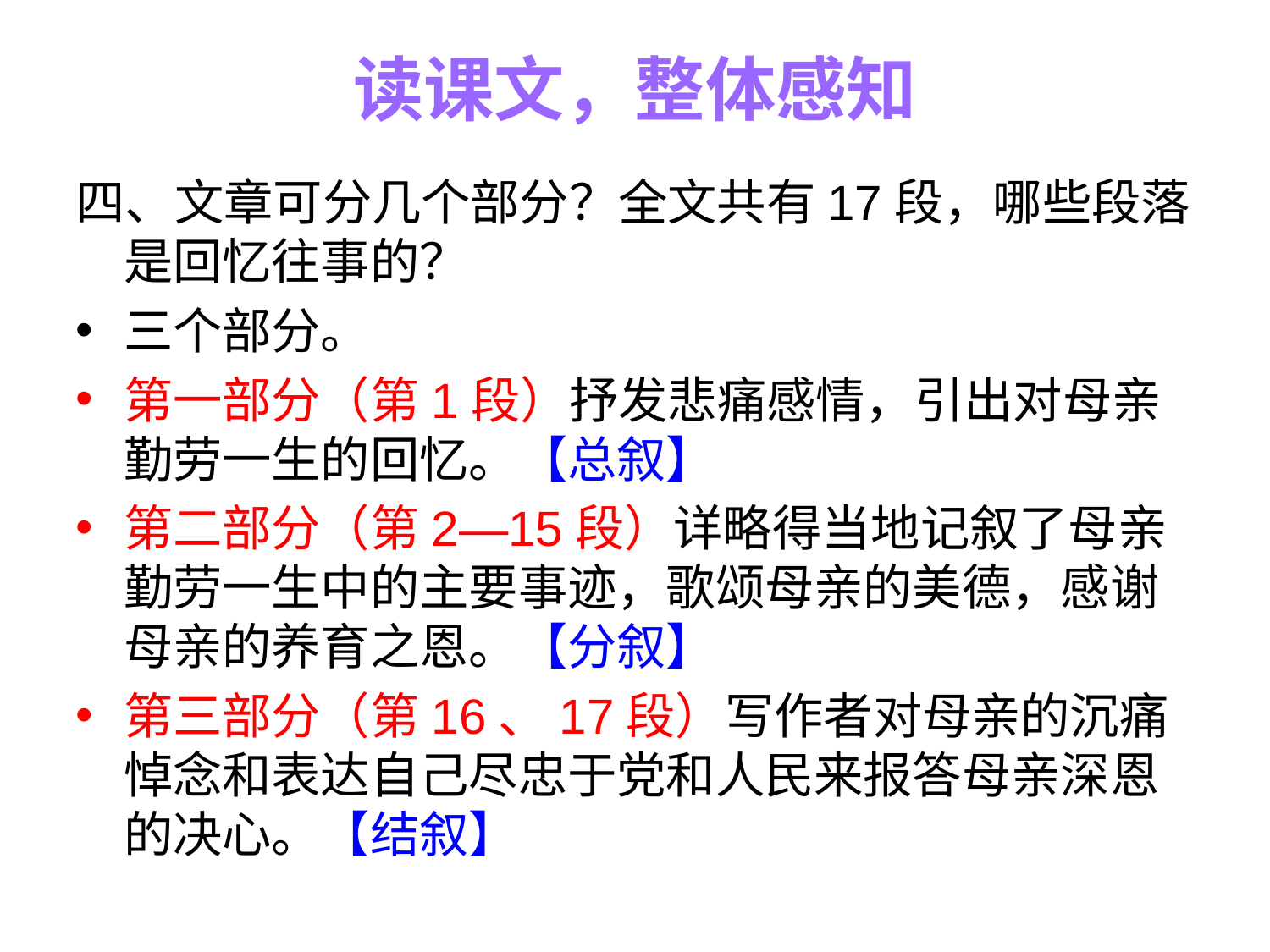

# 读课文，整体感知
四、文章可分几个部分？全文共有17段，哪些段落是回忆往事的？
三个部分。
第一部分（第1段）抒发悲痛感情，引出对母亲勤劳一生的回忆。【总叙】
第二部分（第2—15段）详略得当地记叙了母亲勤劳一生中的主要事迹，歌颂母亲的美德，感谢母亲的养育之恩。【分叙】
第三部分（第16、17段）写作者对母亲的沉痛悼念和表达自己尽忠于党和人民来报答母亲深恩的决心。【结叙】
9